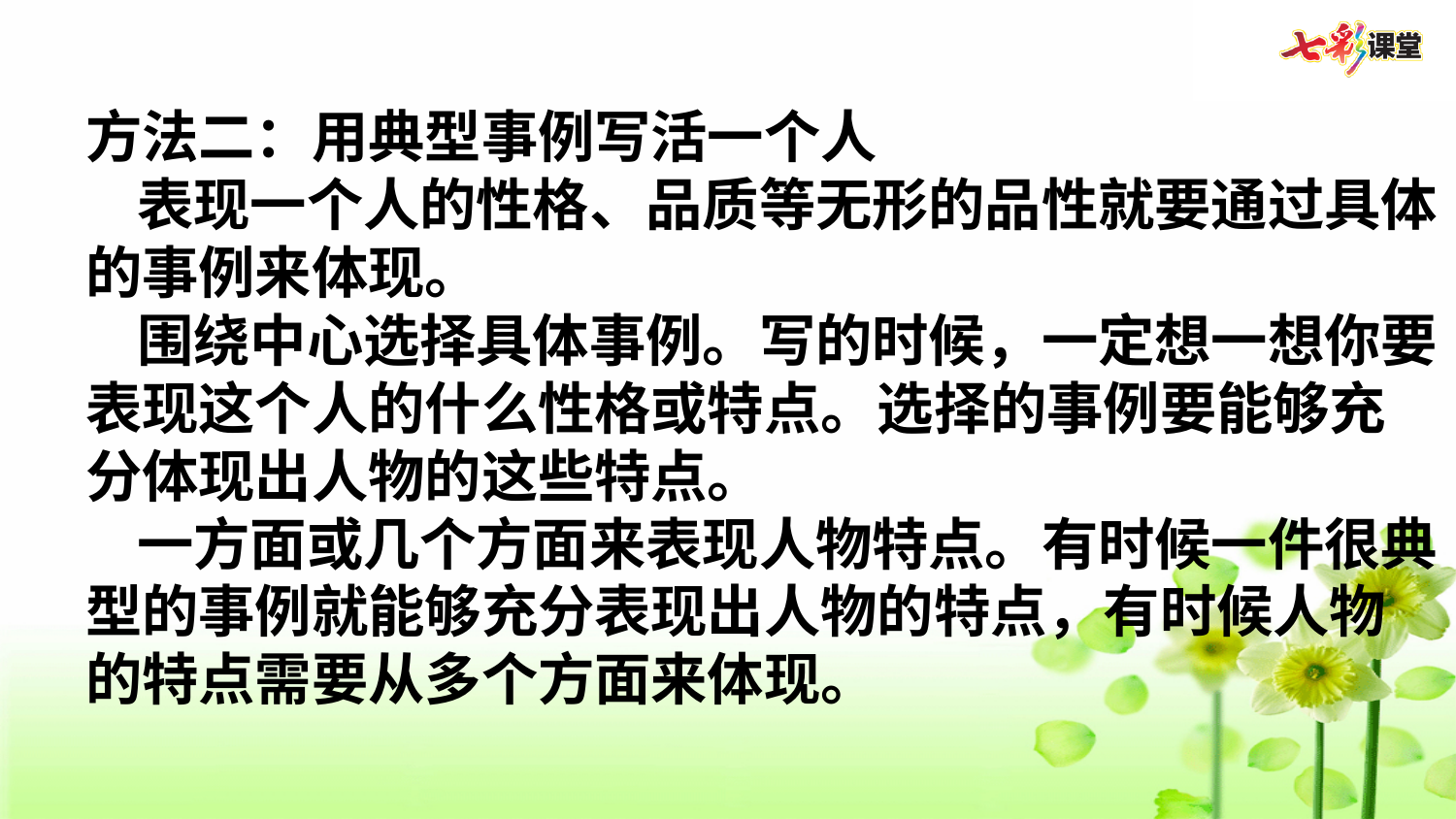

方法二：用典型事例写活一个人
    表现一个人的性格、品质等无形的品性就要通过具体的事例来体现。
    围绕中心选择具体事例。写的时候，一定想一想你要表现这个人的什么性格或特点。选择的事例要能够充分体现出人物的这些特点。
    一方面或几个方面来表现人物特点。有时候一件很典型的事例就能够充分表现出人物的特点，有时候人物的特点需要从多个方面来体现。